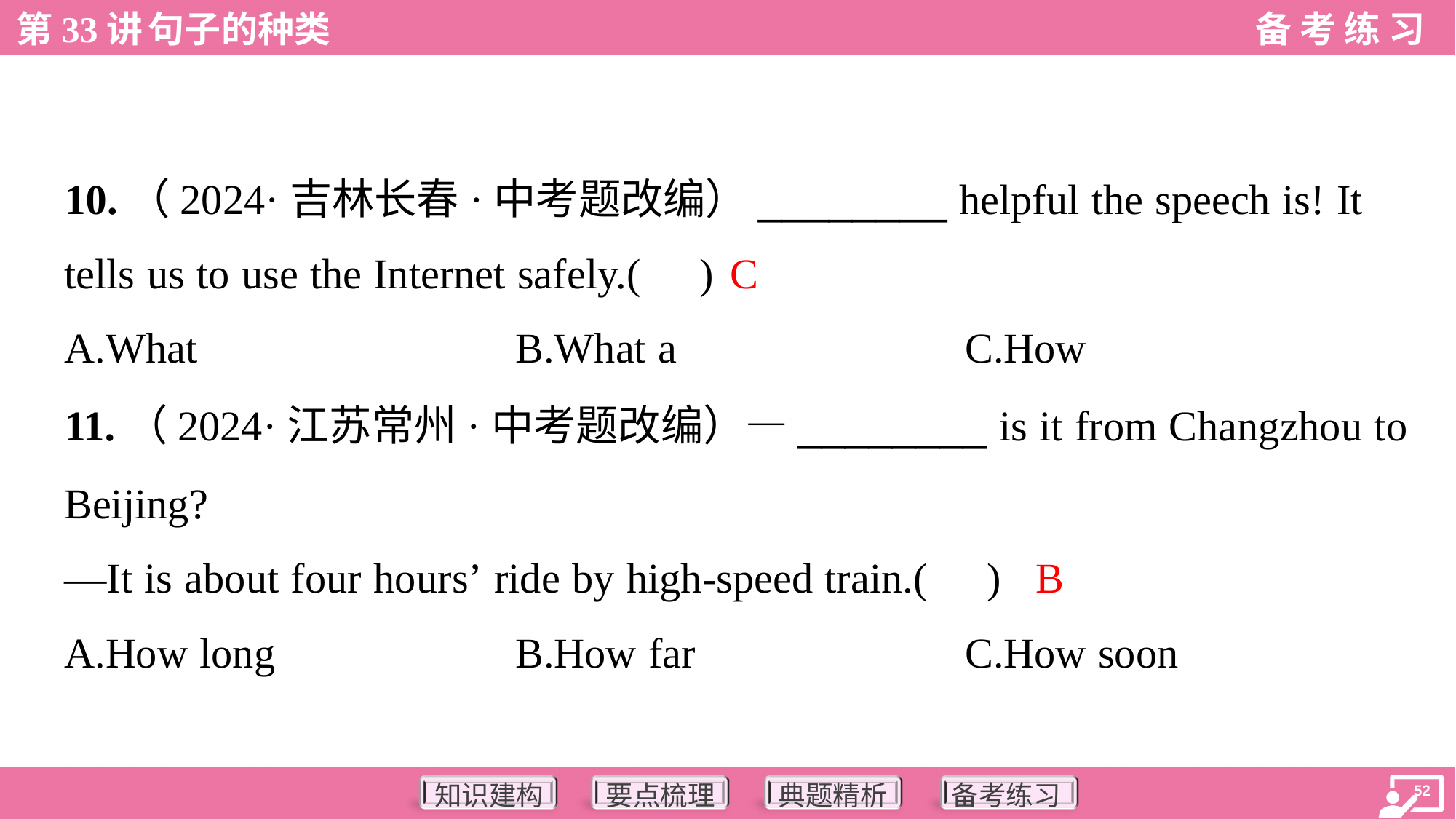

10.（2024·吉林长春·中考题改编）________ helpful the speech is! It
tells us to use the Internet safely.(     )
C
A.What	B.What a	C.How
11.（2024·江苏常州·中考题改编）—________ is it from Changzhou to
Beijing?
—It is about four hours’ ride by high-speed train.(     )
B
A.How long	B.How far	C.How soon